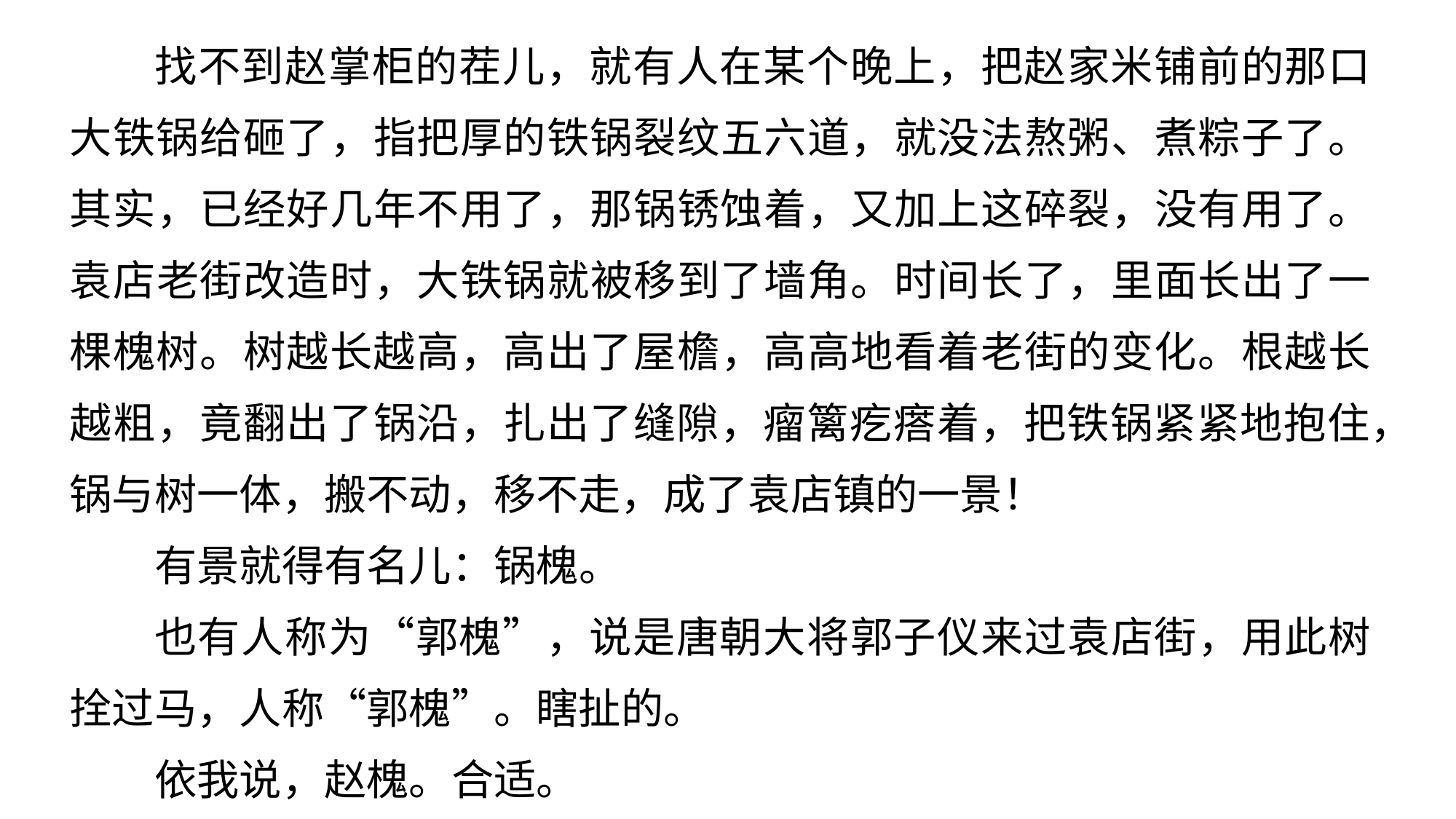

找不到赵掌柜的茬儿，就有人在某个晚上，把赵家米铺前的那口大铁锅给砸了，指把厚的铁锅裂纹五六道，就没法熬粥、煮粽子了。其实，已经好几年不用了，那锅锈蚀着，又加上这碎裂，没有用了。袁店老街改造时，大铁锅就被移到了墙角。时间长了，里面长出了一棵槐树。树越长越高，高出了屋檐，高高地看着老街的变化。根越长越粗，竟翻出了锅沿，扎出了缝隙，瘤篱疙瘩着，把铁锅紧紧地抱住，锅与树一体，搬不动，移不走，成了袁店镇的一景！
有景就得有名儿：锅槐。
也有人称为“郭槐”，说是唐朝大将郭子仪来过袁店街，用此树拴过马，人称“郭槐”。瞎扯的。
依我说，赵槐。合适。